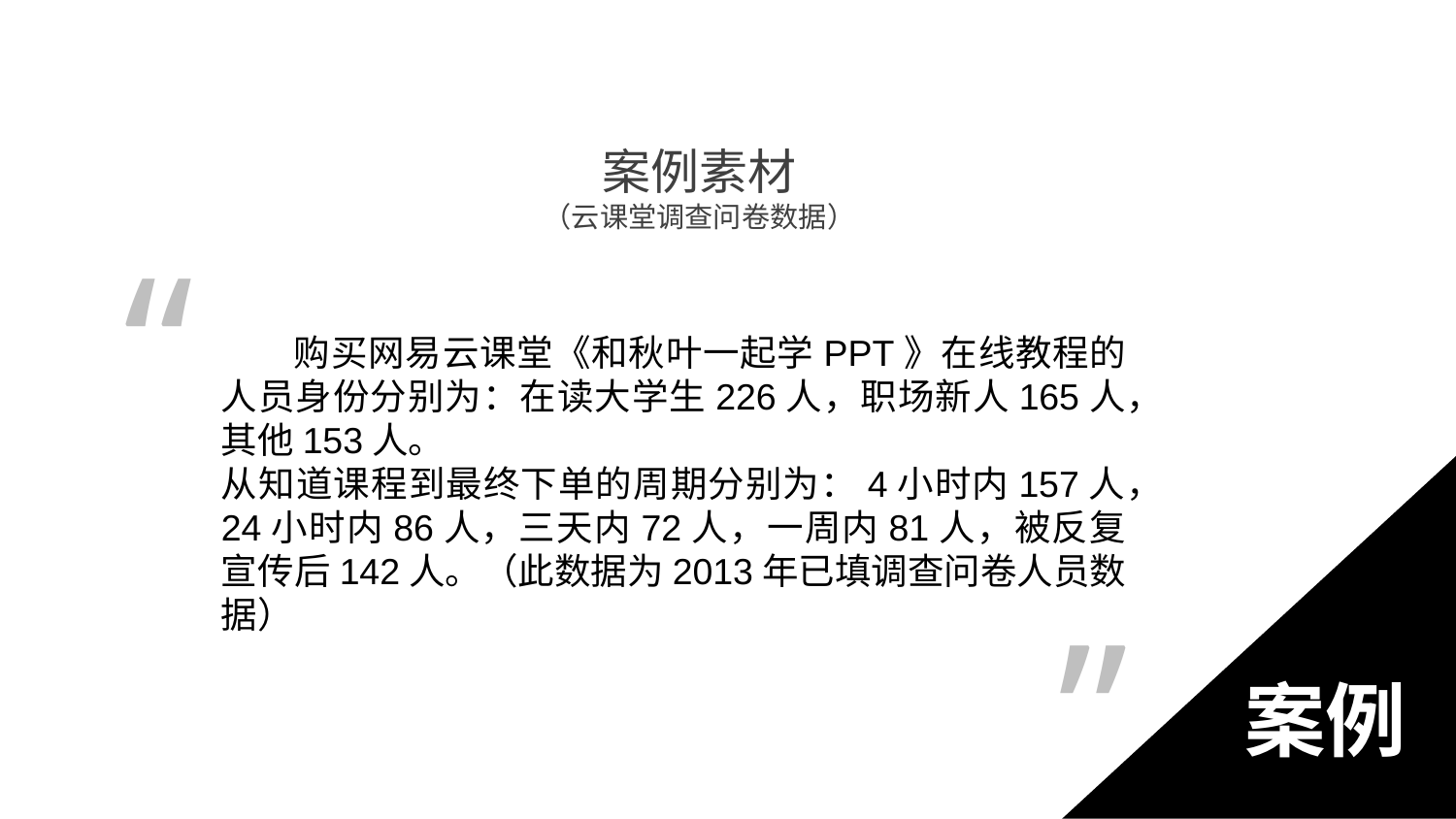

案例素材
（云课堂调查问卷数据）
“
       购买网易云课堂《和秋叶一起学PPT》在线教程的人员身份分别为：在读大学生226人，职场新人165人，其他153人。
从知道课程到最终下单的周期分别为：4小时内157人，24小时内86人，三天内72人，一周内81人，被反复宣传后142人。（此数据为2013年已填调查问卷人员数据）

案例
”